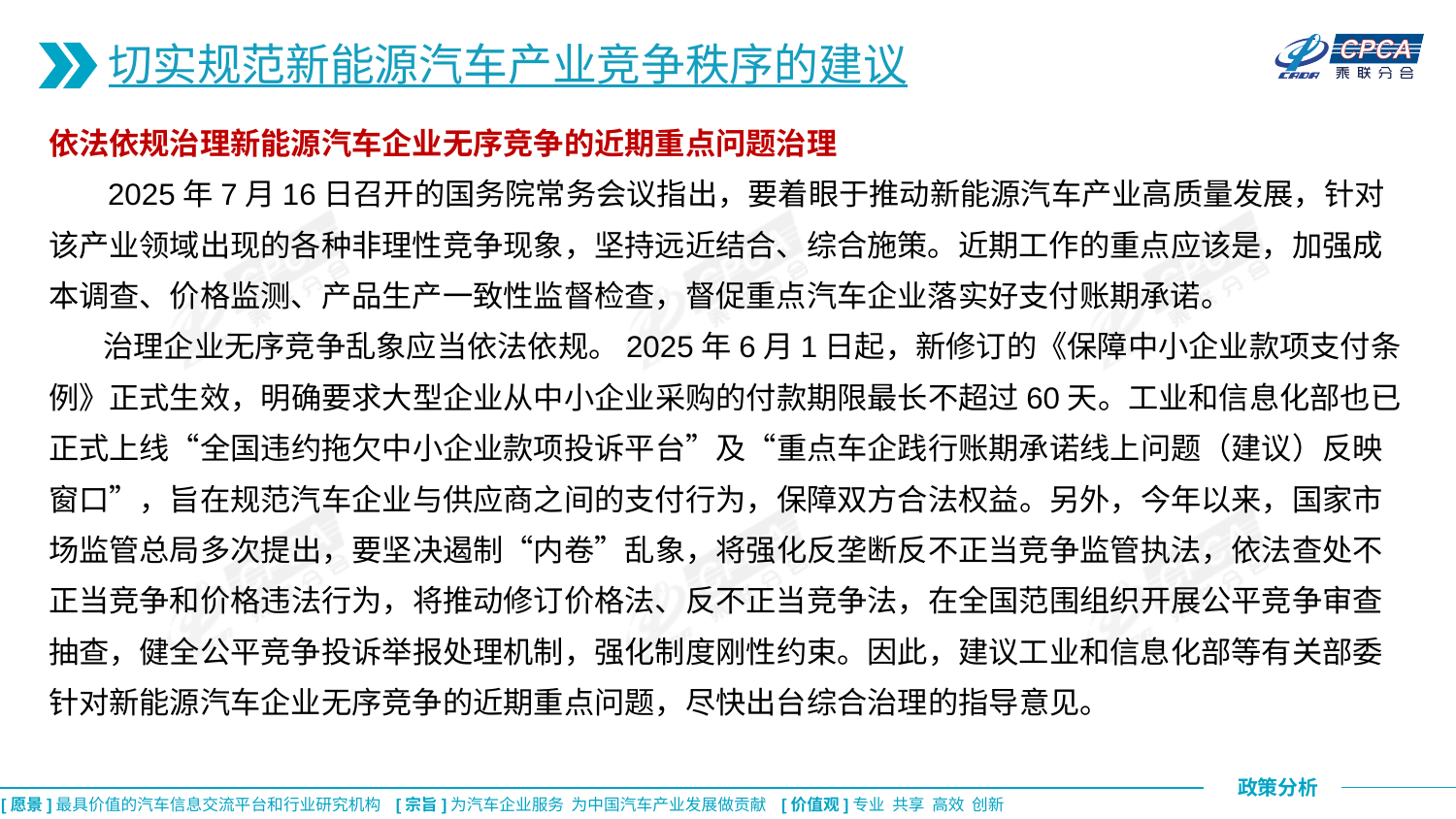

切实规范新能源汽车产业竞争秩序的建议
依法依规治理新能源汽车企业无序竞争的近期重点问题治理
       2025年7月16日召开的国务院常务会议指出，要着眼于推动新能源汽车产业高质量发展，针对该产业领域出现的各种非理性竞争现象，坚持远近结合、综合施策。近期工作的重点应该是，加强成本调查、价格监测、产品生产一致性监督检查，督促重点汽车企业落实好支付账期承诺。
       治理企业无序竞争乱象应当依法依规。2025年6月1日起，新修订的《保障中小企业款项支付条例》正式生效，明确要求大型企业从中小企业采购的付款期限最长不超过60天。工业和信息化部也已正式上线“全国违约拖欠中小企业款项投诉平台”及“重点车企践行账期承诺线上问题（建议）反映窗口”，旨在规范汽车企业与供应商之间的支付行为，保障双方合法权益。另外，今年以来，国家市场监管总局多次提出，要坚决遏制“内卷”乱象，将强化反垄断反不正当竞争监管执法，依法查处不正当竞争和价格违法行为，将推动修订价格法、反不正当竞争法，在全国范围组织开展公平竞争审查抽查，健全公平竞争投诉举报处理机制，强化制度刚性约束。因此，建议工业和信息化部等有关部委针对新能源汽车企业无序竞争的近期重点问题，尽快出台综合治理的指导意见。